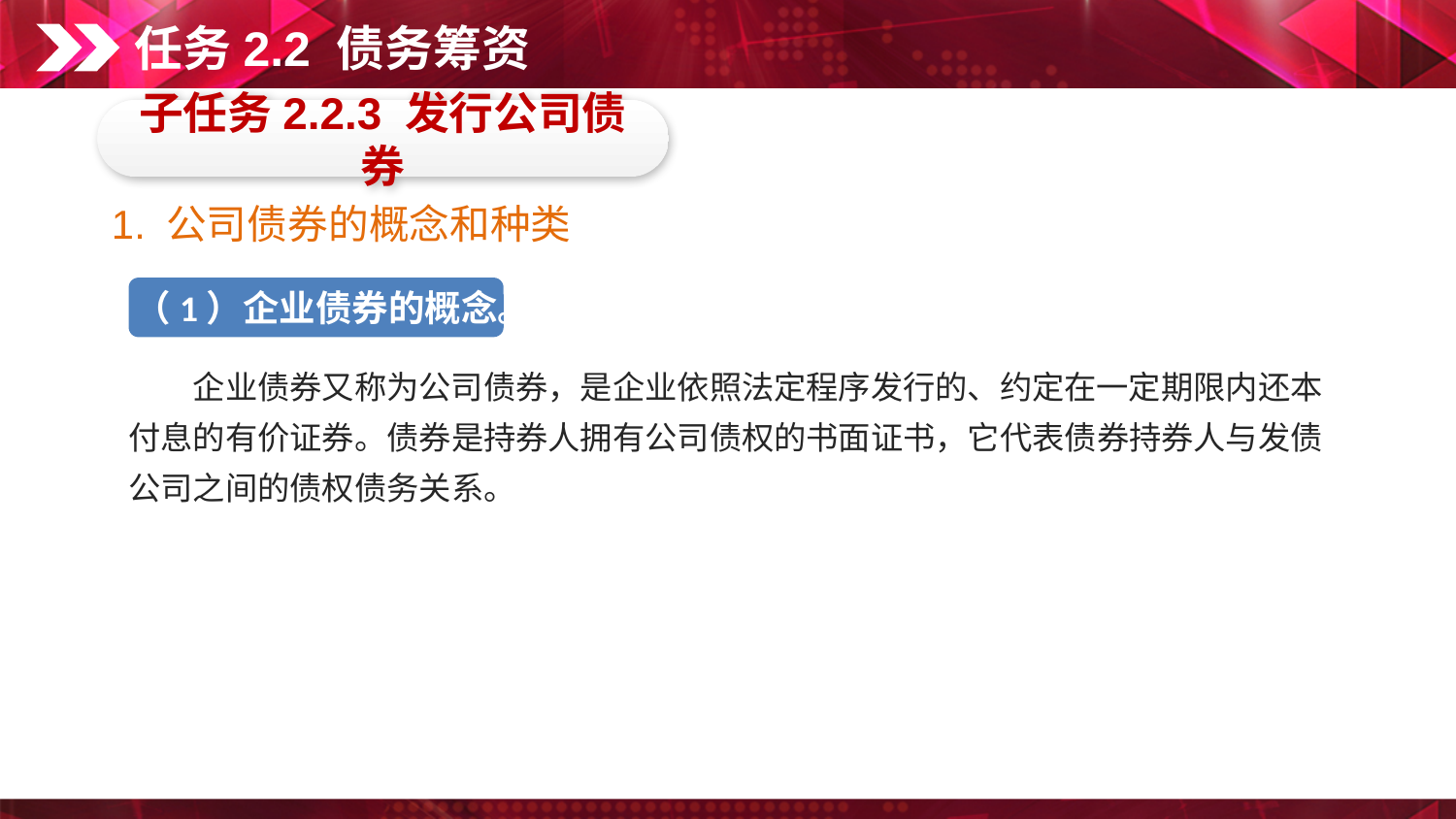

任务2.2 债务筹资

子任务2.2.3 发行公司债券
1. 公司债券的概念和种类
（1）企业债券的概念。
　　企业债券又称为公司债券，是企业依照法定程序发行的、约定在一定期限内还本付息的有价证券。债券是持券人拥有公司债权的书面证书，它代表债券持券人与发债公司之间的债权债务关系。